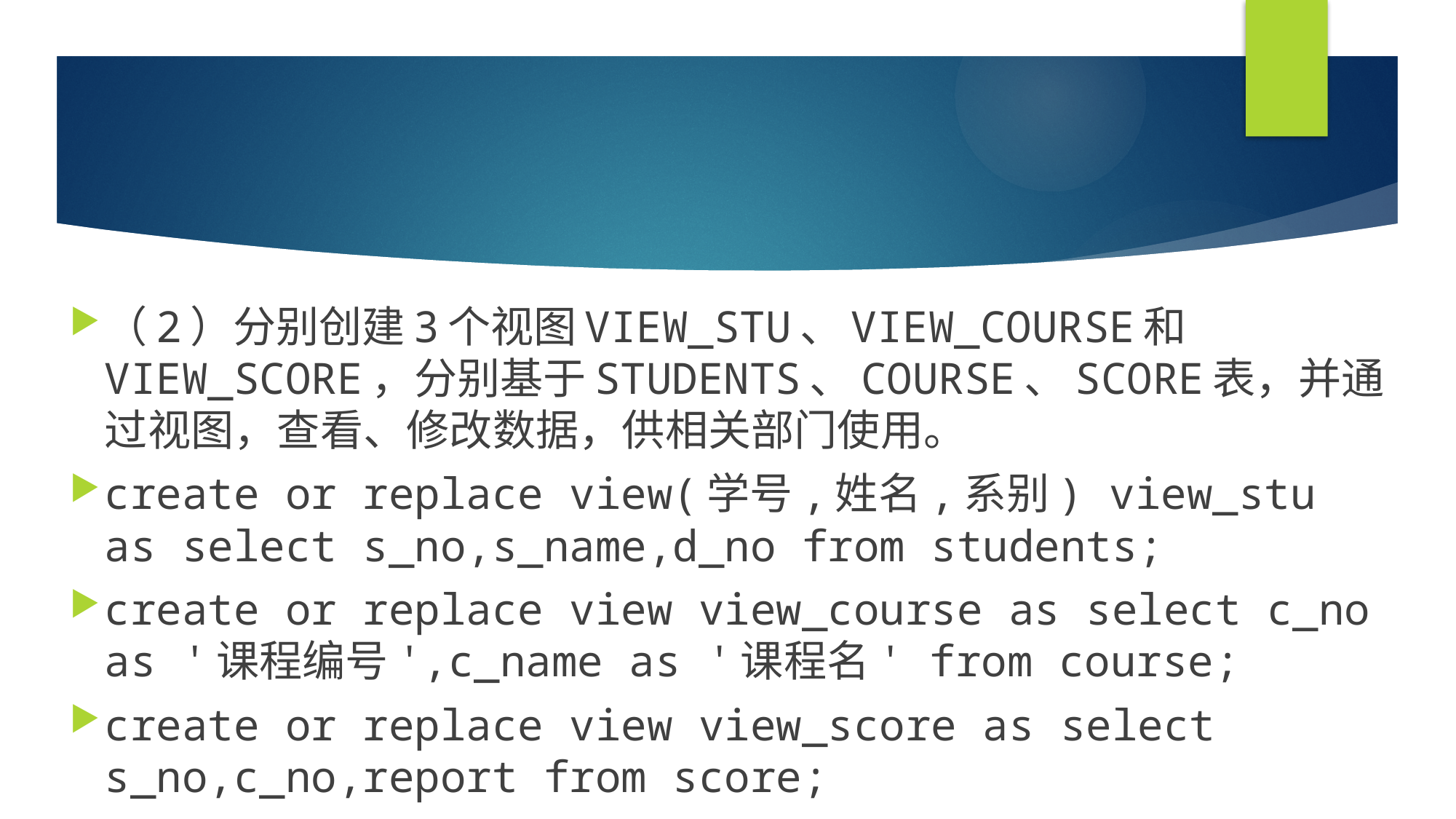

#
（2）分别创建3个视图VIEW_STU、VIEW_COURSE和VIEW_SCORE，分别基于STUDENTS、COURSE、SCORE表，并通过视图，查看、修改数据，供相关部门使用。
create or replace view(学号,姓名,系别) view_stu as select s_no,s_name,d_no from students;
create or replace view view_course as select c_no as '课程编号',c_name as '课程名' from course;
create or replace view view_score as select s_no,c_no,report from score;